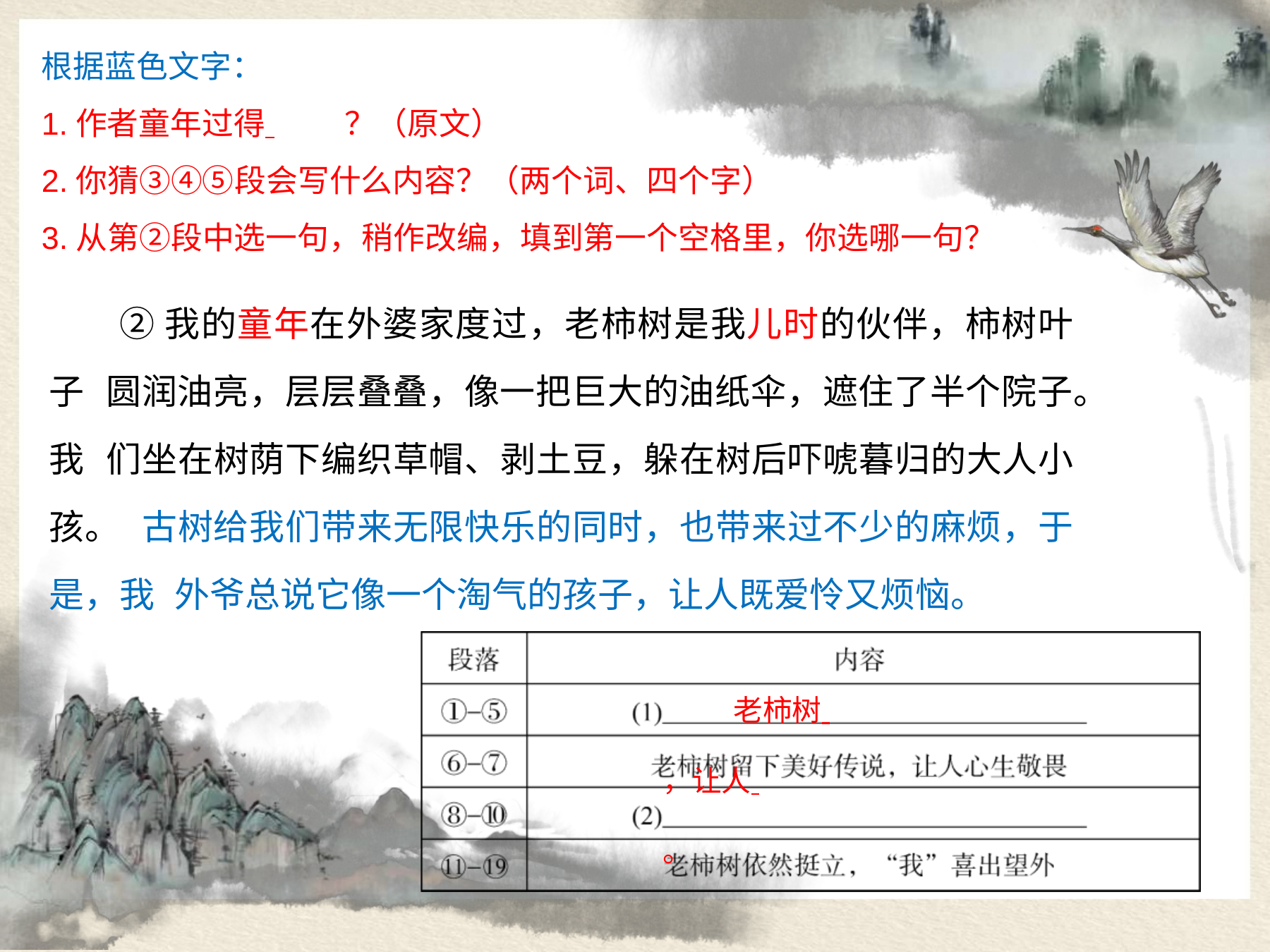

根据蓝色文字：
1.作者童年过得 	？（原文）
2.你猜③④⑤段会写什么内容？（两个词、四个字）
3.从第②段中选一句，稍作改编，填到第一个空格里，你选哪一句？
②我的童年在外婆家度过，老柿树是我儿时的伙伴，柿树叶子  圆润油亮，层层叠叠，像一把巨大的油纸伞，遮住了半个院子。我  们坐在树荫下编织草帽、剥土豆，躲在树后吓唬暮归的大人小孩。  古树给我们带来无限快乐的同时，也带来过不少的麻烦，于是，我  外爷总说它像一个淘气的孩子，让人既爱怜又烦恼。

老柿树 	，让人 	。